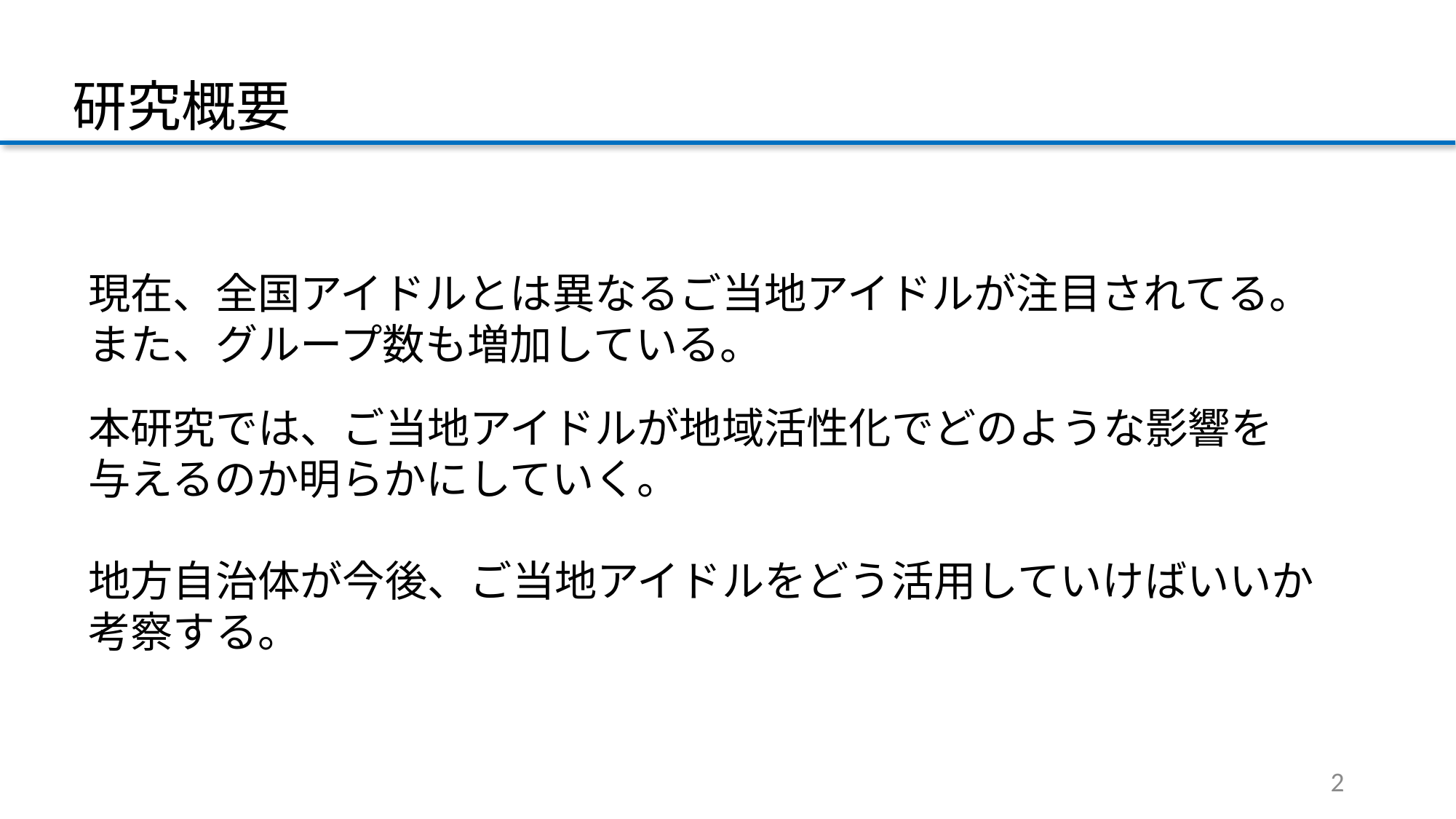

研究概要

現在、全国アイドルとは異なるご当地アイドルが注目されてる。
また、グループ数も増加している。

本研究では、ご当地アイドルが地域活性化でどのような影響を
与えるのか明らかにしていく。

地方自治体が今後、ご当地アイドルをどう活用していけばいいか
考察する。
2